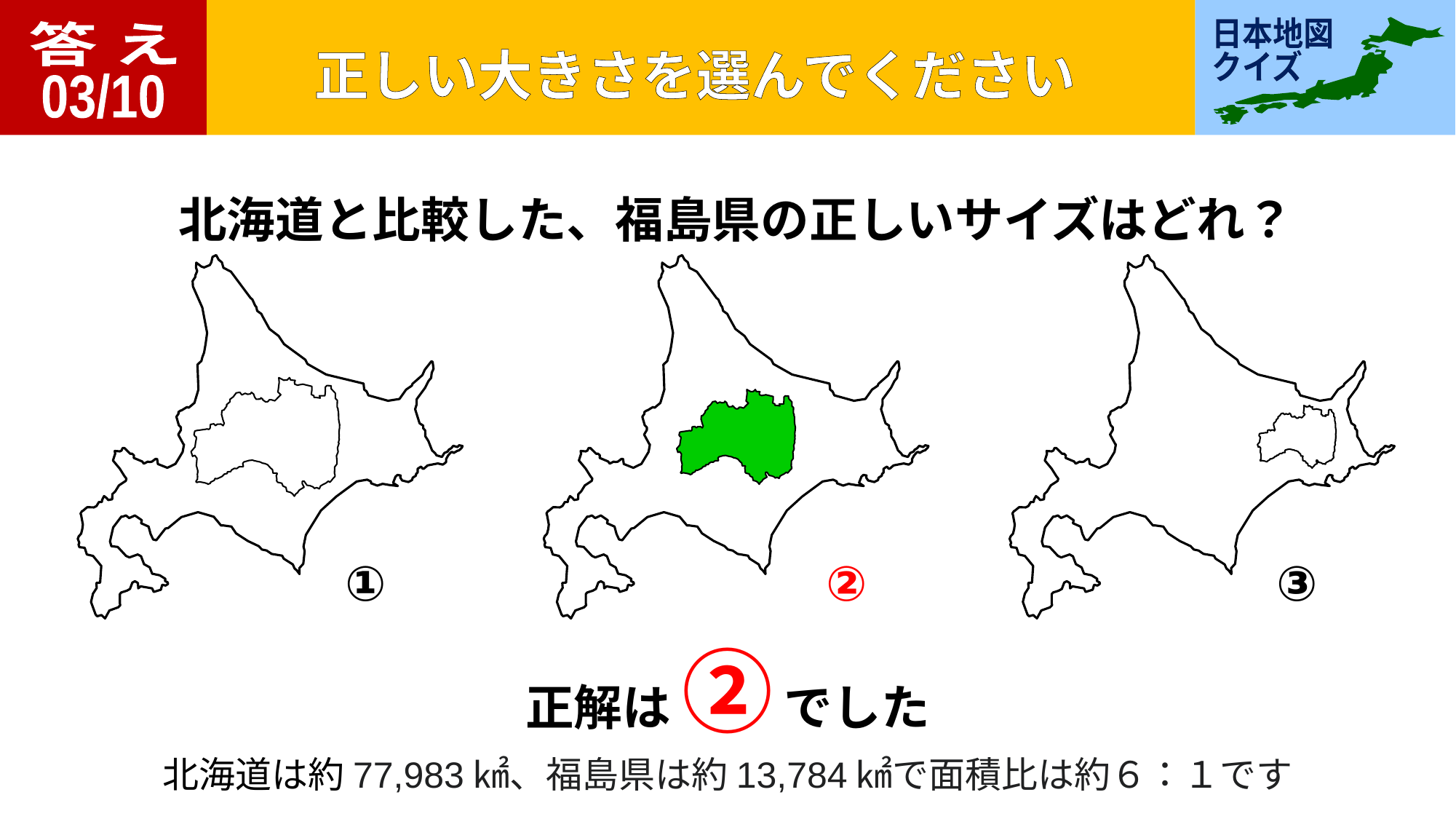

答 え
03/10
北海道と比較した、福島県の正しいサイズはどれ？

①
②
③
正解は ② でした
北海道は約77,983㎢、福島県は約13,784㎢で面積比は約６：１です